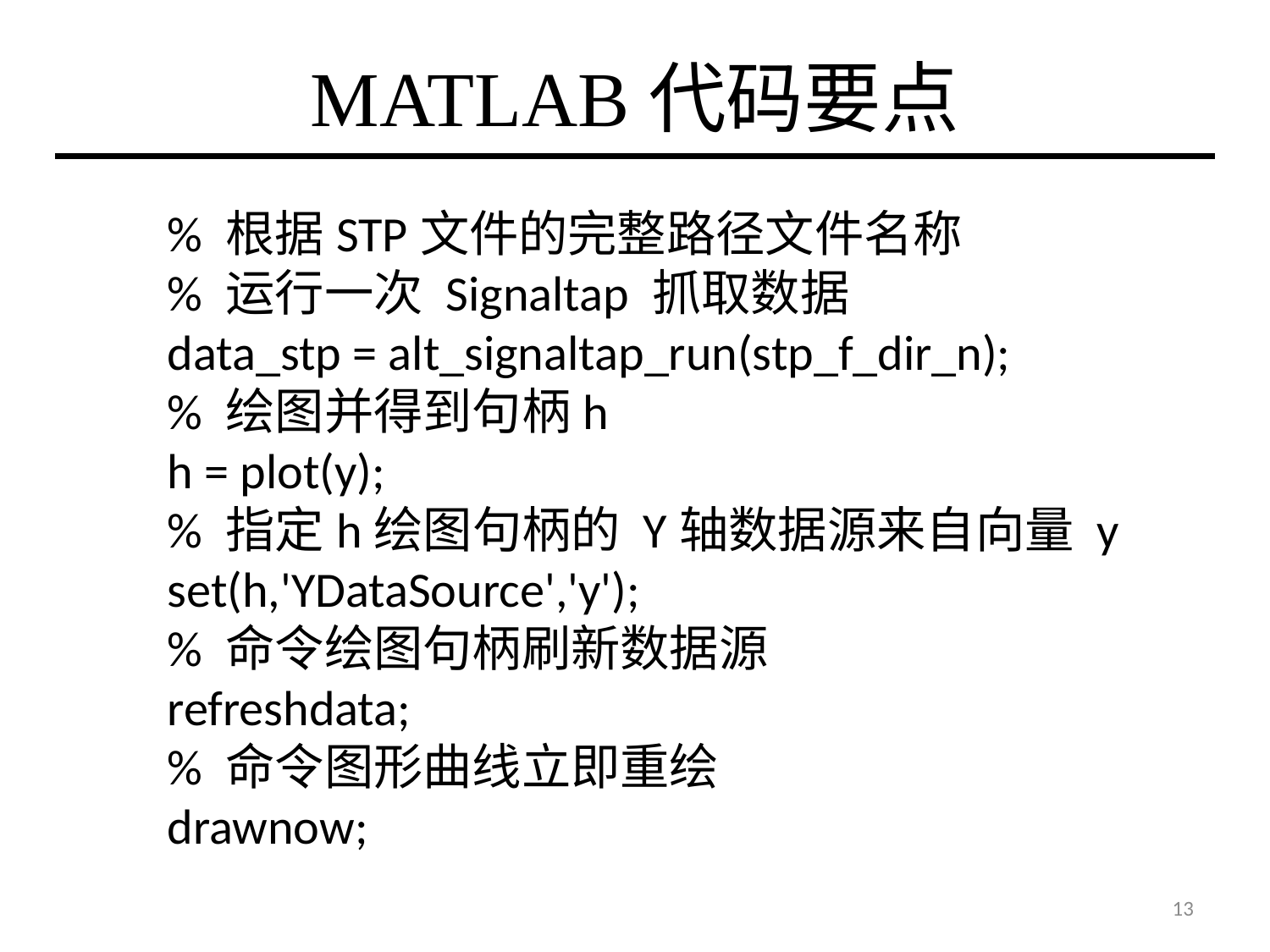

# MATLAB代码要点
% 根据STP文件的完整路径文件名称
% 运行一次 Signaltap 抓取数据
data_stp = alt_signaltap_run(stp_f_dir_n);
% 绘图并得到句柄h
h = plot(y);
% 指定h绘图句柄的 Y轴数据源来自向量 y
set(h,'YDataSource','y');
% 命令绘图句柄刷新数据源
refreshdata;
% 命令图形曲线立即重绘
drawnow;
13